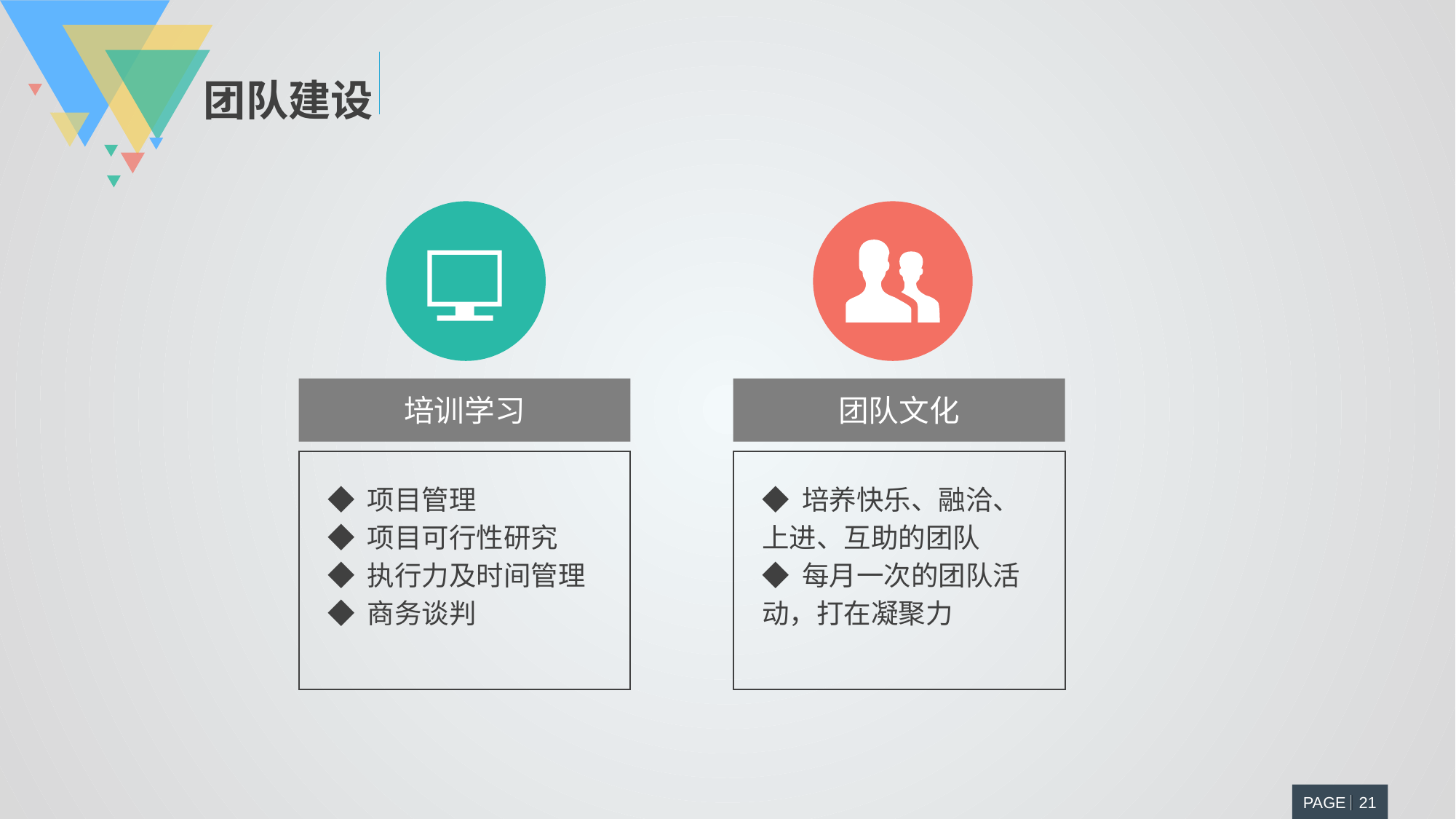

团队建设

培训学习
团队文化

◆ 项目管理
◆ 项目可行性研究
◆ 执行力及时间管理
◆ 商务谈判

◆ 培养快乐、融洽、上进、互助的团队
◆ 每月一次的团队活动，打在凝聚力

PAGE   21